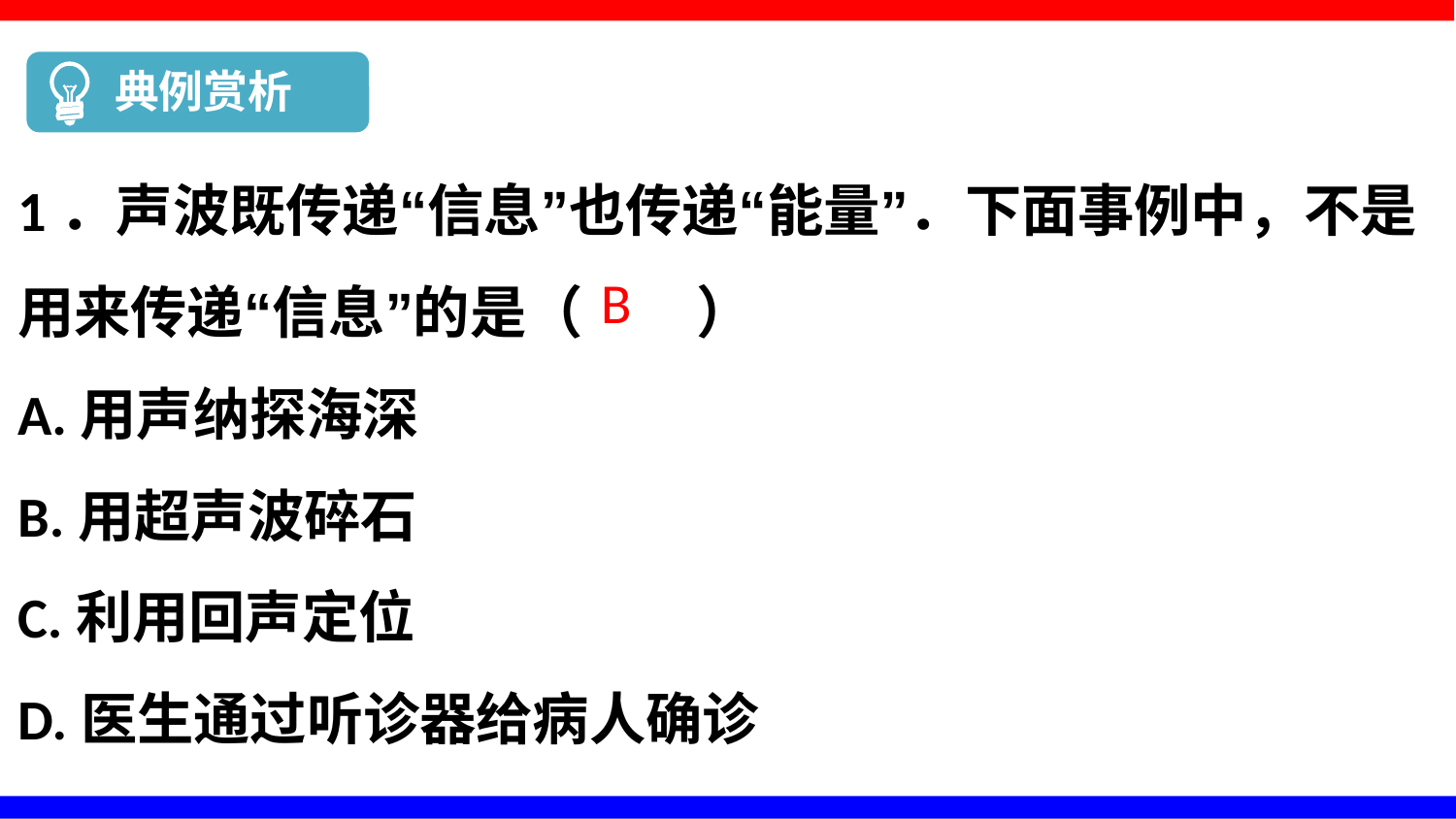

典例赏析

1．声波既传递“信息”也传递“能量”．下面事例中，不是用来传递“信息”的是（　　）
A.用声纳探海深
B.用超声波碎石
C.利用回声定位
D.医生通过听诊器给病人确诊
B